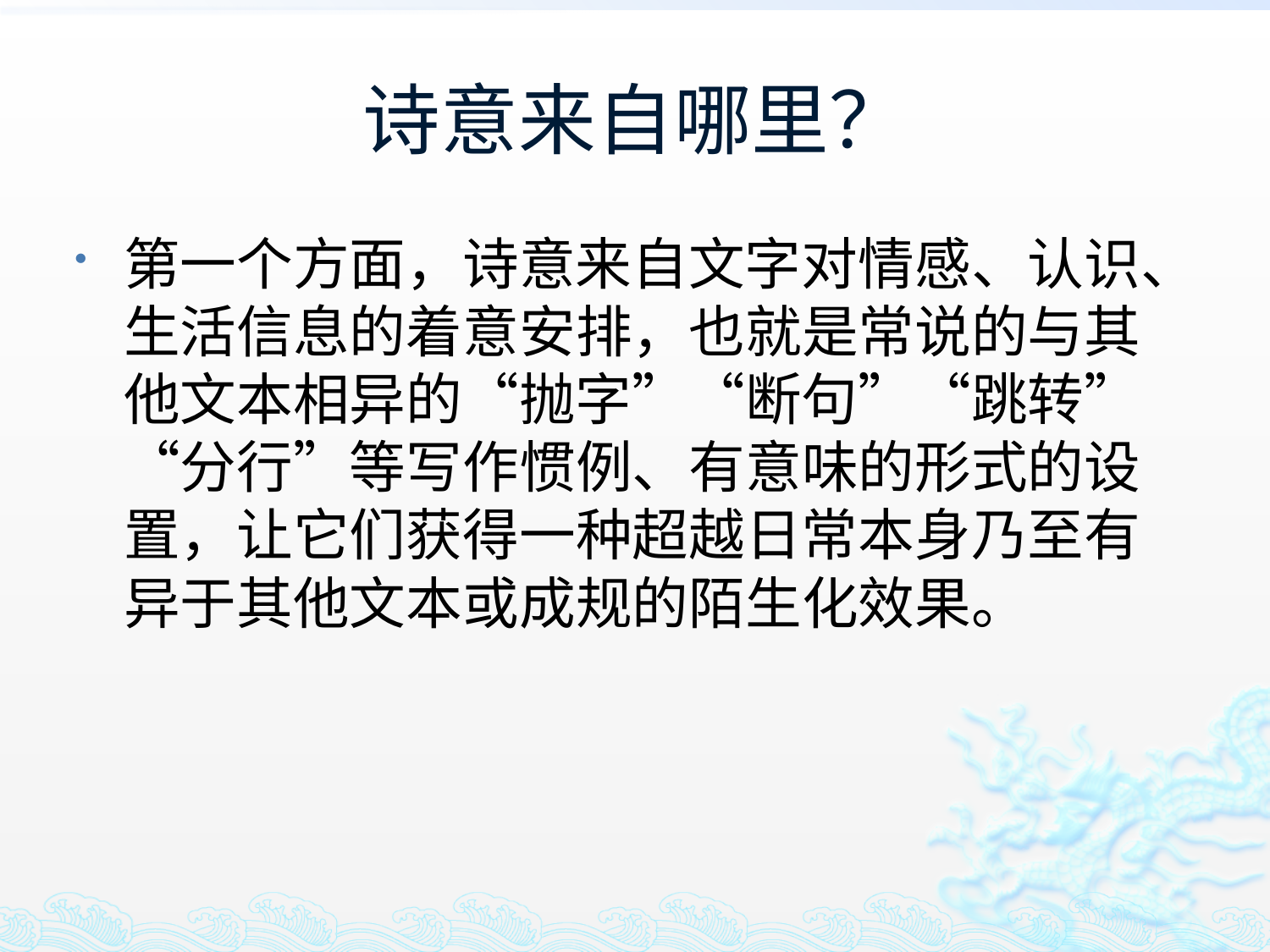

# 诗意来自哪里？
第一个方面，诗意来自文字对情感、认识、生活信息的着意安排，也就是常说的与其他文本相异的“抛字”“断句”“跳转”“分行”等写作惯例、有意味的形式的设置，让它们获得一种超越日常本身乃至有异于其他文本或成规的陌生化效果。